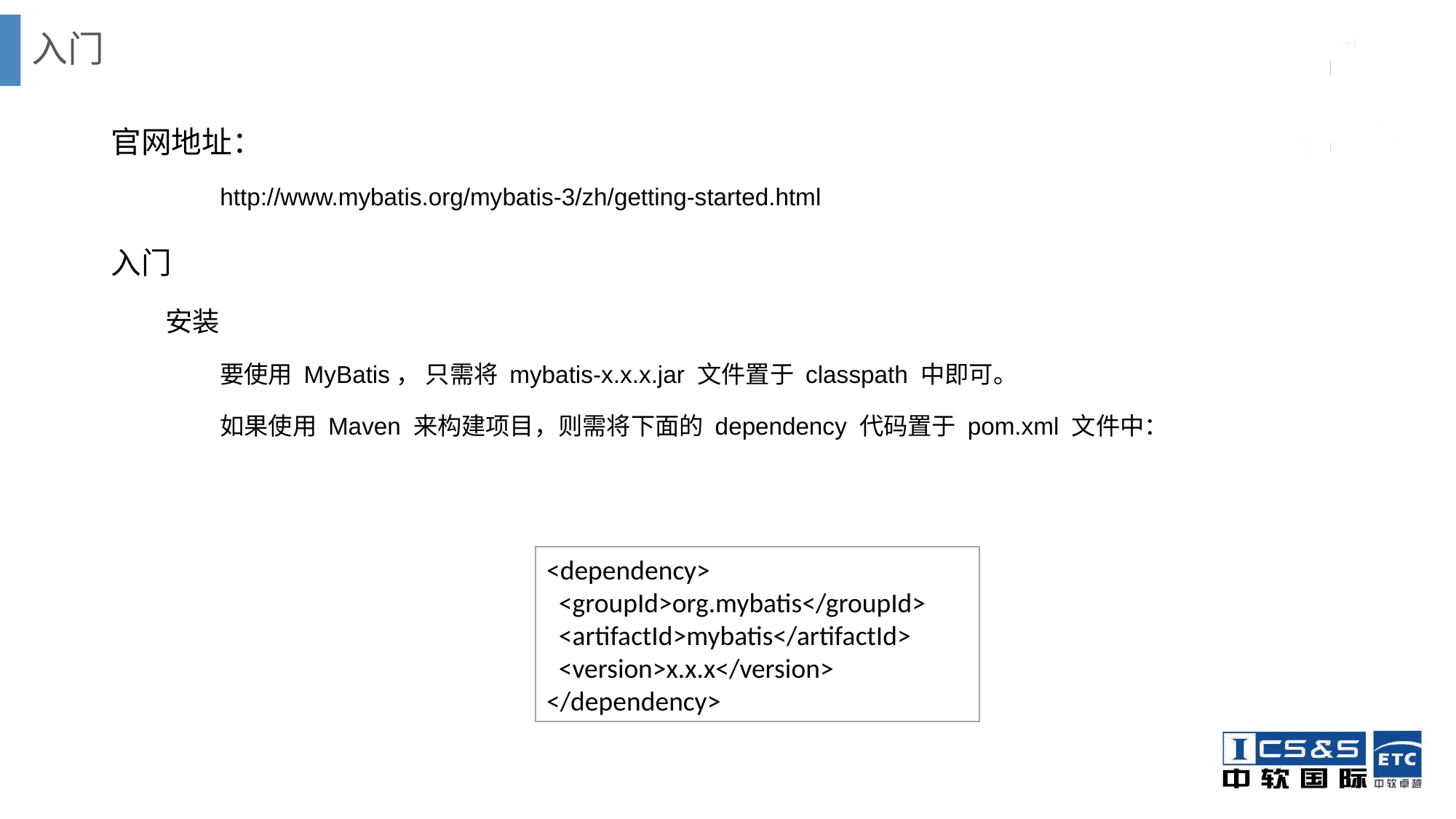

# 入门
官网地址：
http://www.mybatis.org/mybatis-3/zh/getting-started.html
入门
安装
要使用 MyBatis， 只需将 mybatis-x.x.x.jar 文件置于 classpath 中即可。
如果使用 Maven 来构建项目，则需将下面的 dependency 代码置于 pom.xml 文件中：

<dependency>
  <groupId>org.mybatis</groupId>
  <artifactId>mybatis</artifactId>
  <version>x.x.x</version>
</dependency>